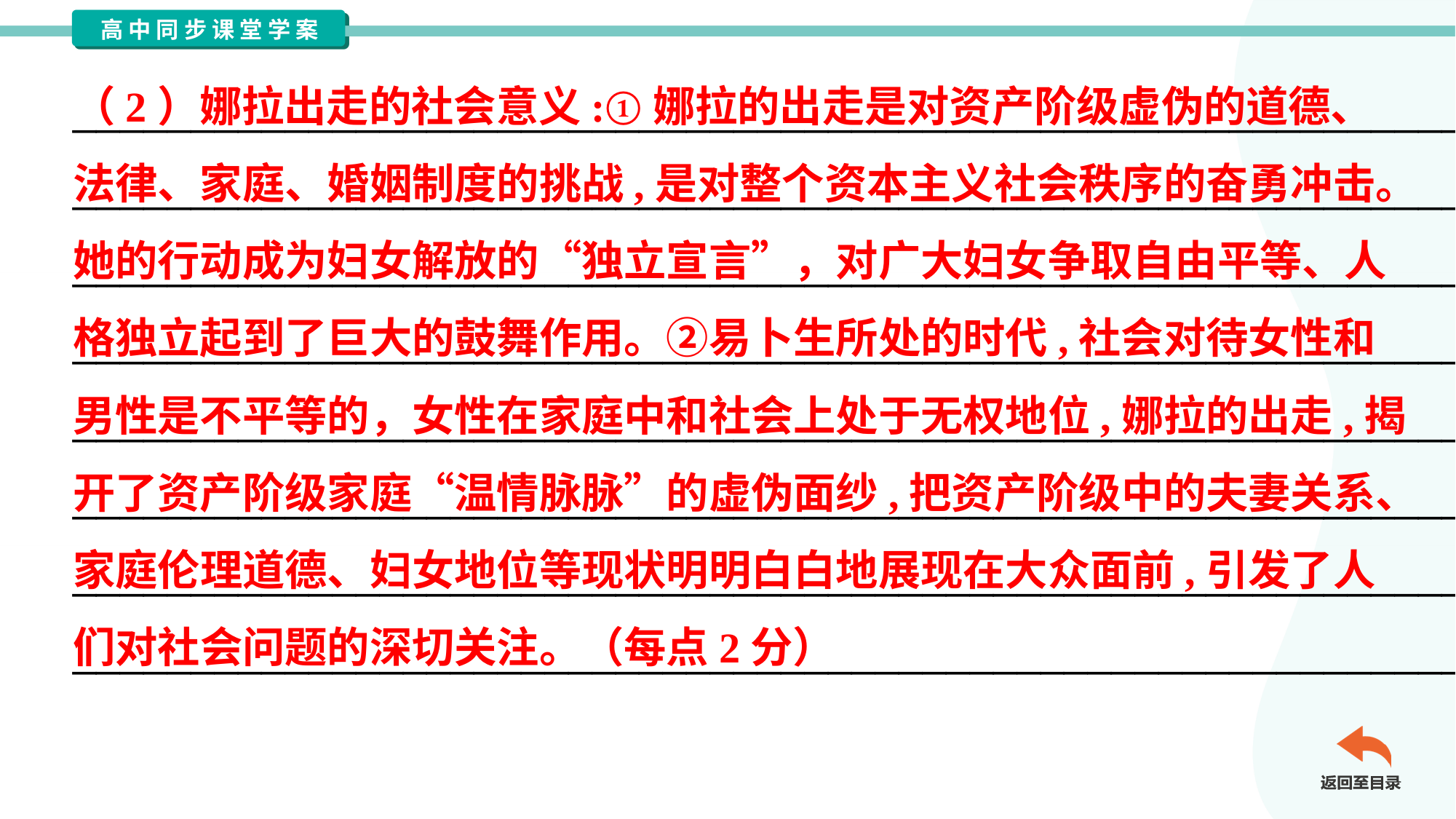

（2）娜拉出走的社会意义:①娜拉的出走是对资产阶级虚伪的道德、
法律、家庭、婚姻制度的挑战,是对整个资本主义社会秩序的奋勇冲击。
她的行动成为妇女解放的“独立宣言”，对广大妇女争取自由平等、人
格独立起到了巨大的鼓舞作用。②易卜生所处的时代,社会对待女性和
男性是不平等的，女性在家庭中和社会上处于无权地位,娜拉的出走,揭
开了资产阶级家庭“温情脉脉”的虚伪面纱,把资产阶级中的夫妻关系、
家庭伦理道德、妇女地位等现状明明白白地展现在大众面前,引发了人
们对社会问题的深切关注。（每点2分）
_____________________________________________________________
_____________________________________________________________
_____________________________________________________________
_____________________________________________________________
_____________________________________________________________
_____________________________________________________________
_____________________________________________________________
_____________________________________________________________